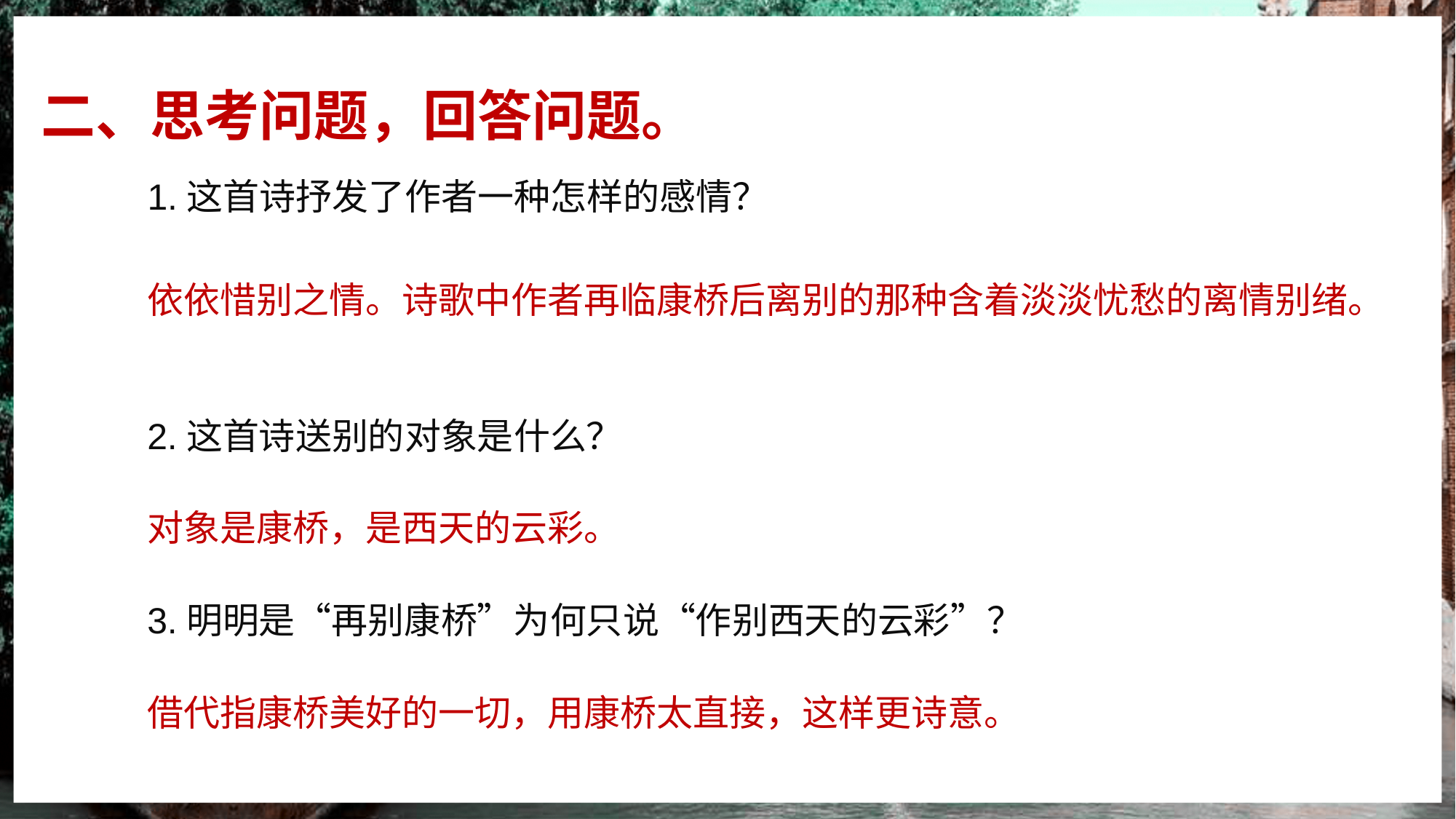

二、思考问题，回答问题。
1.这首诗抒发了作者一种怎样的感情？
依依惜别之情。诗歌中作者再临康桥后离别的那种含着淡淡忧愁的离情别绪。
2.这首诗送别的对象是什么？
对象是康桥，是西天的云彩。
3.明明是“再别康桥”为何只说“作别西天的云彩”？
借代指康桥美好的一切，用康桥太直接，这样更诗意。